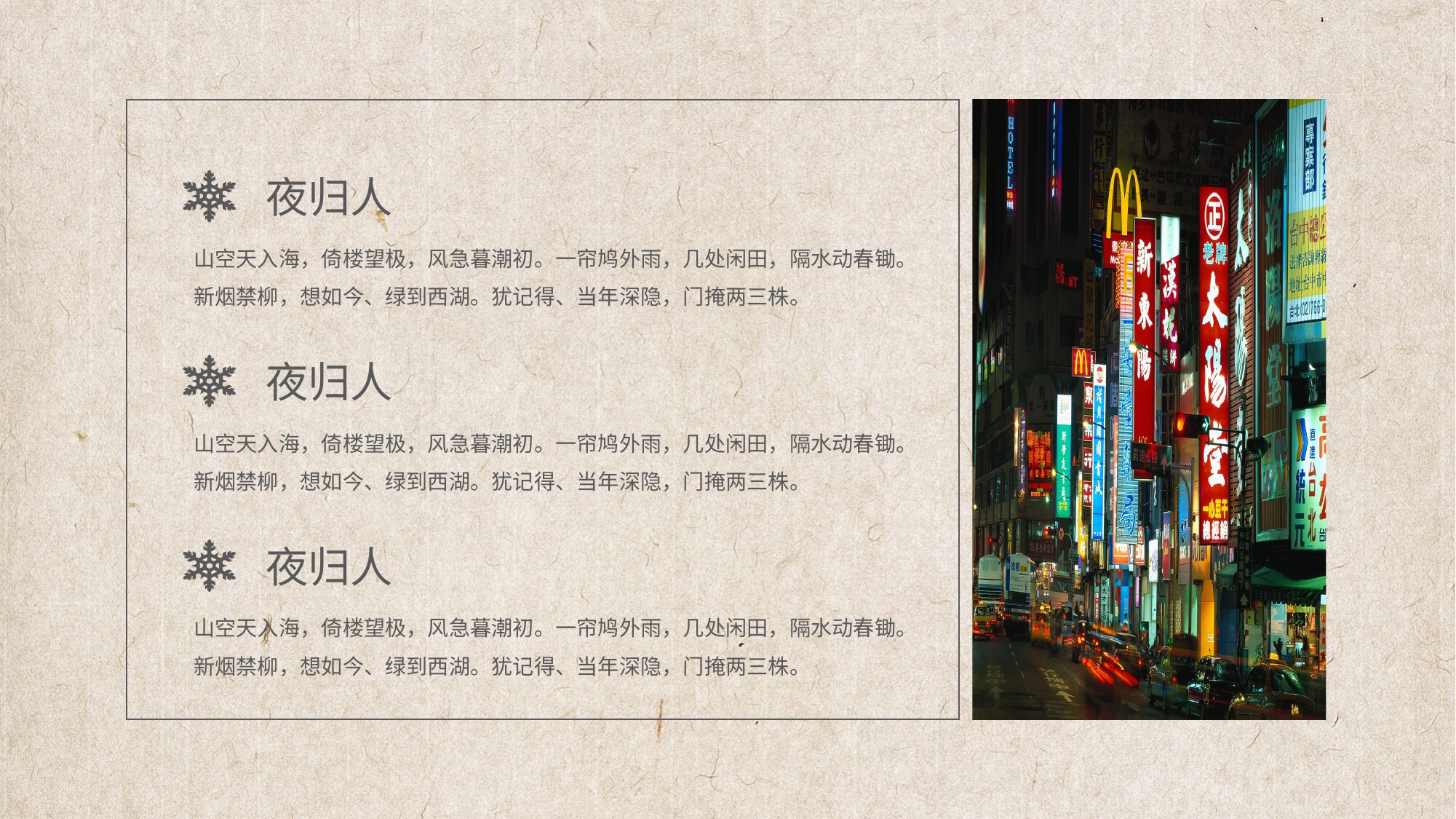

夜归人

山空天入海，倚楼望极，风急暮潮初。一帘鸠外雨，几处闲田，隔水动春锄。新烟禁柳，想如今、绿到西湖。犹记得、当年深隐，门掩两三株。
夜归人

山空天入海，倚楼望极，风急暮潮初。一帘鸠外雨，几处闲田，隔水动春锄。新烟禁柳，想如今、绿到西湖。犹记得、当年深隐，门掩两三株。
夜归人

山空天入海，倚楼望极，风急暮潮初。一帘鸠外雨，几处闲田，隔水动春锄。新烟禁柳，想如今、绿到西湖。犹记得、当年深隐，门掩两三株。